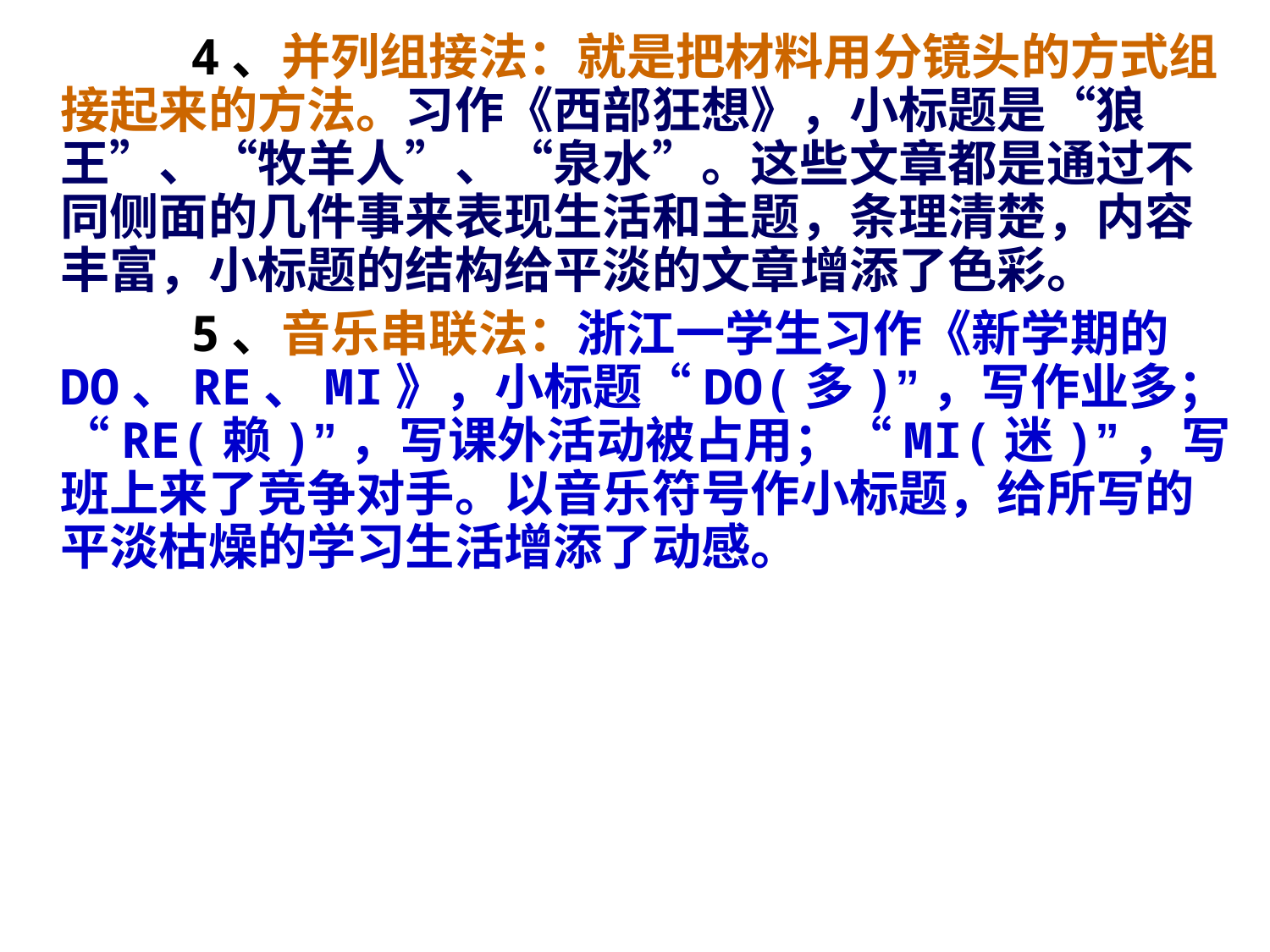

4、并列组接法：就是把材料用分镜头的方式组接起来的方法。习作《西部狂想》，小标题是“狼王”、“牧羊人”、“泉水”。这些文章都是通过不同侧面的几件事来表现生活和主题，条理清楚，内容丰富，小标题的结构给平淡的文章增添了色彩。
      5、音乐串联法：浙江一学生习作《新学期的DO、RE、MI》，小标题“DO(多)”，写作业多；“RE(赖)”，写课外活动被占用；“MI(迷)”，写班上来了竞争对手。以音乐符号作小标题，给所写的平淡枯燥的学习生活增添了动感。